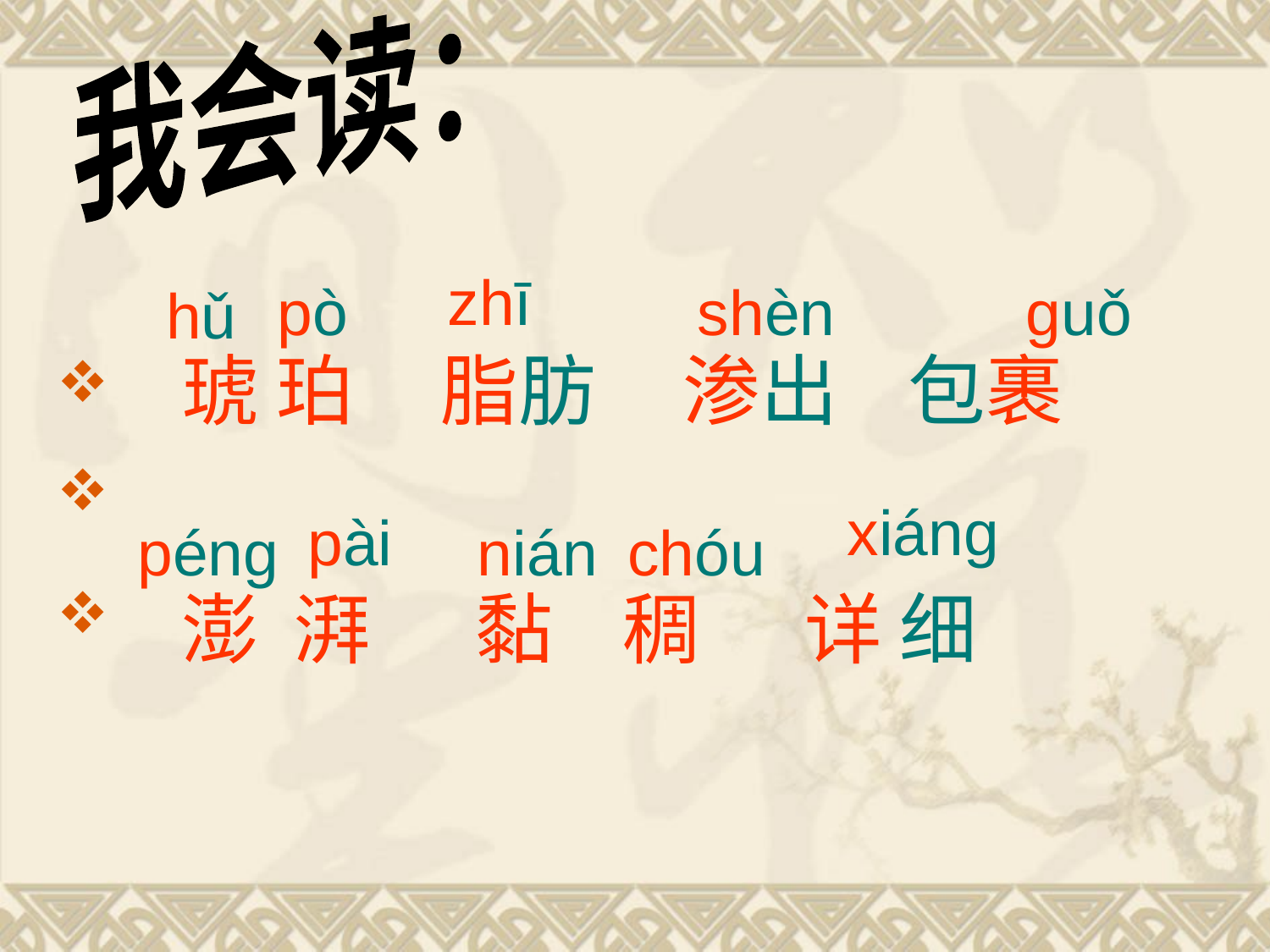

我会读：

   琥 珀     脂肪     渗出    包裹

   澎  湃      黏    稠      详 细

zhī
pò
shèn
guǒ
hǔ
xiáng
pài
péng
nián
chóu